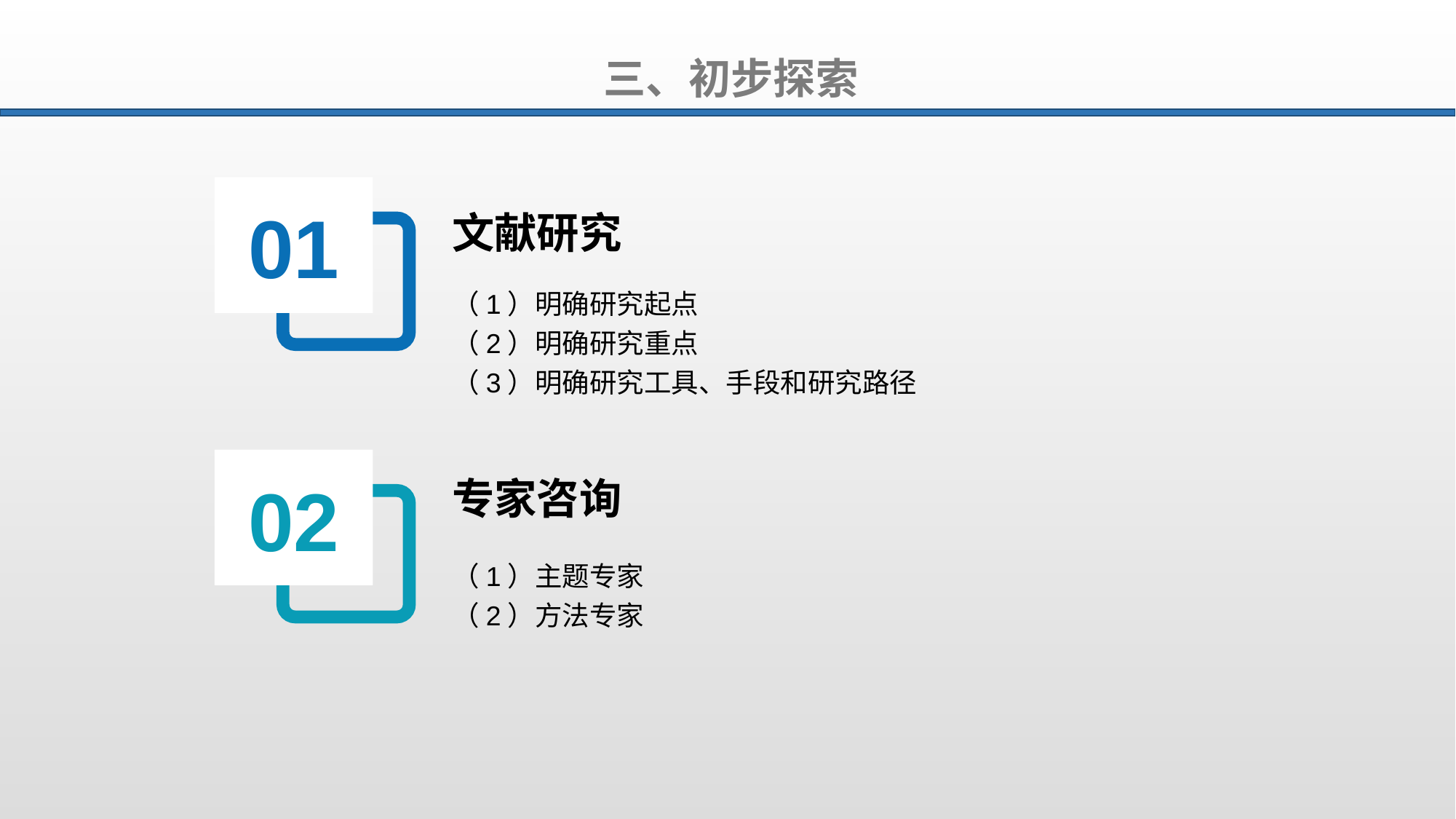

三、初步探索

01
文献研究

（1）明确研究起点
（2）明确研究重点
（3）明确研究工具、手段和研究路径

02
专家咨询

（1）主题专家
（2）方法专家